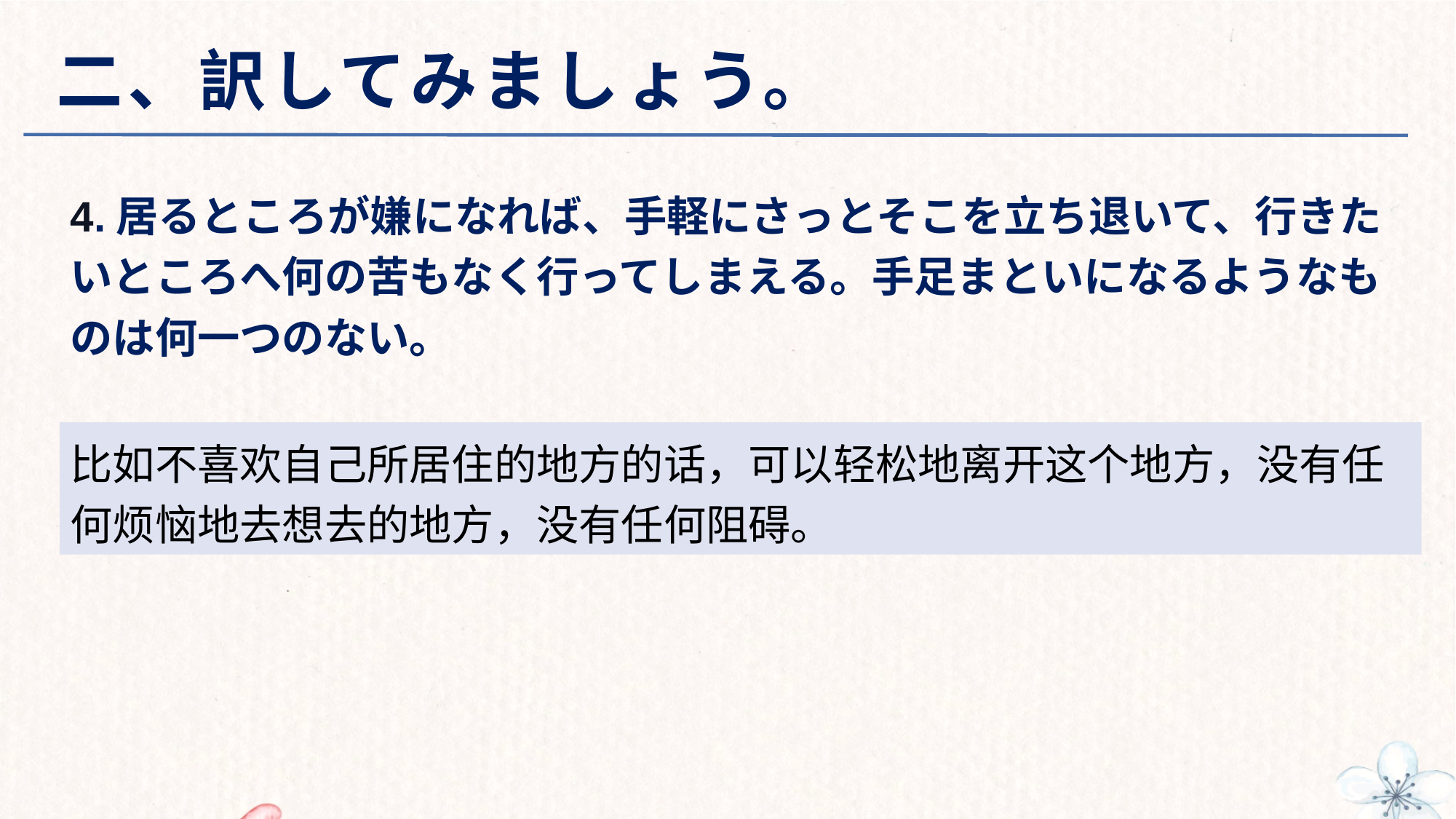

# 二、訳してみましょう。
4.居るところが嫌になれば、手軽にさっとそこを立ち退いて、行きたいところへ何の苦もなく行ってしまえる。手足まといになるようなものは何一つのない。
比如不喜欢自己所居住的地方的话，可以轻松地离开这个地方，没有任何烦恼地去想去的地方，没有任何阻碍。